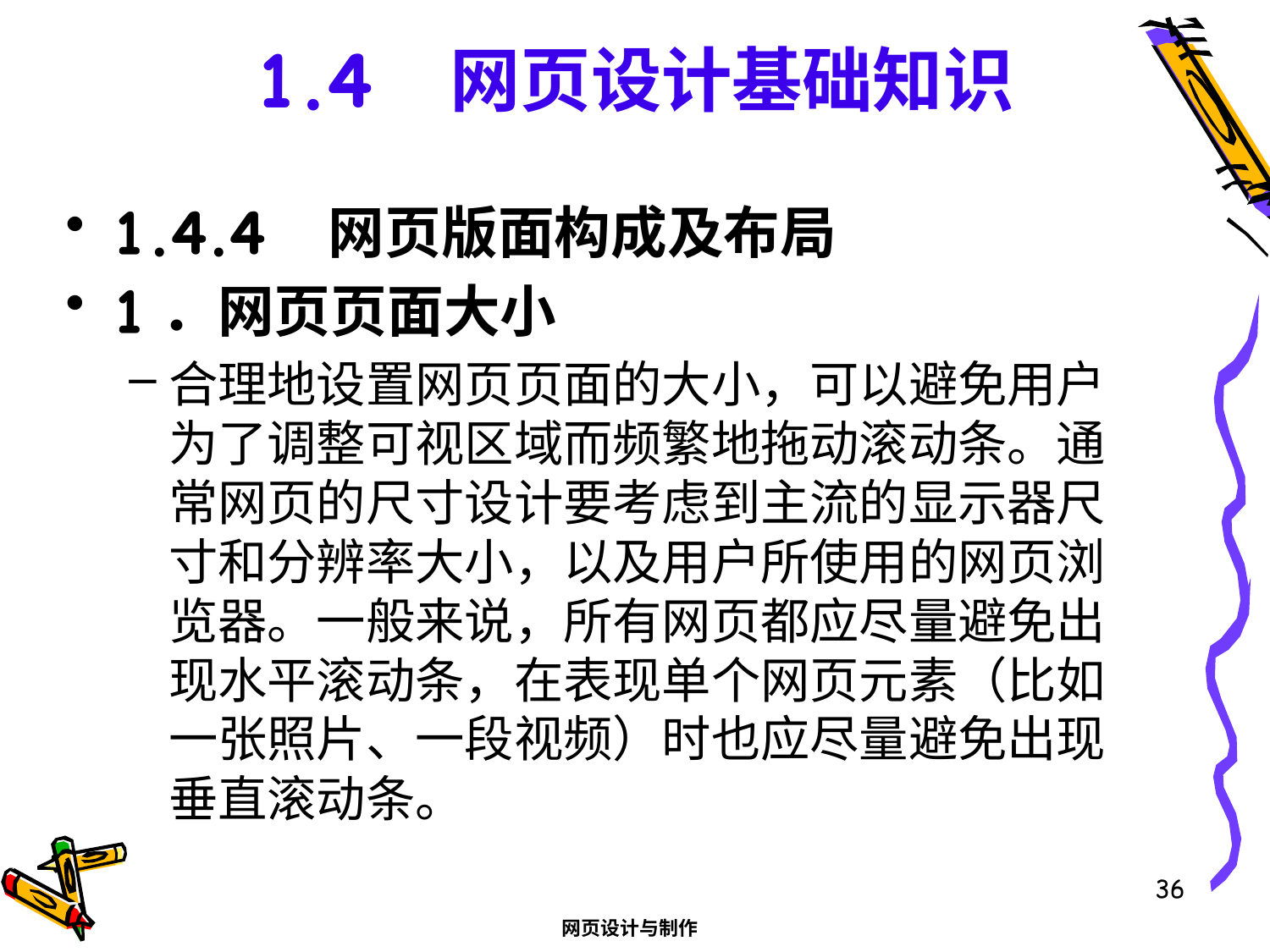

# 1.4  网页设计基础知识
1.4.4  网页版面构成及布局
1．网页页面大小
合理地设置网页页面的大小，可以避免用户为了调整可视区域而频繁地拖动滚动条。通常网页的尺寸设计要考虑到主流的显示器尺寸和分辨率大小，以及用户所使用的网页浏览器。一般来说，所有网页都应尽量避免出现水平滚动条，在表现单个网页元素（比如一张照片、一段视频）时也应尽量避免出现垂直滚动条。

36
网页设计与制作